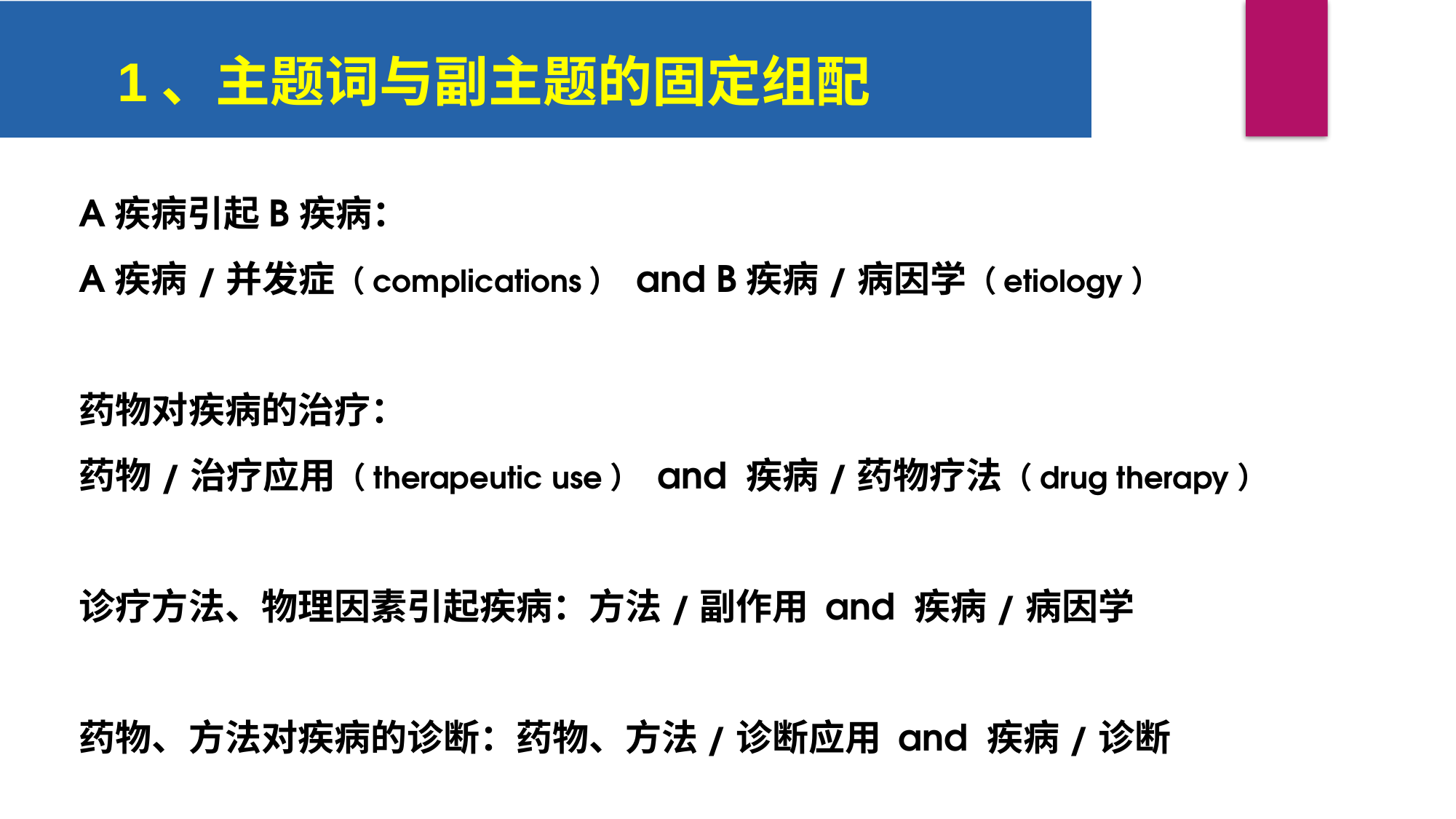

1、主题词与副主题的固定组配
A疾病引起B疾病：
A疾病/并发症（complications） and B疾病/病因学（etiology）

药物对疾病的治疗：
药物/治疗应用（therapeutic use） and 疾病/药物疗法（drug therapy）

诊疗方法、物理因素引起疾病：方法/副作用 and 疾病/病因学

药物、方法对疾病的诊断：药物、方法/诊断应用 and 疾病/诊断